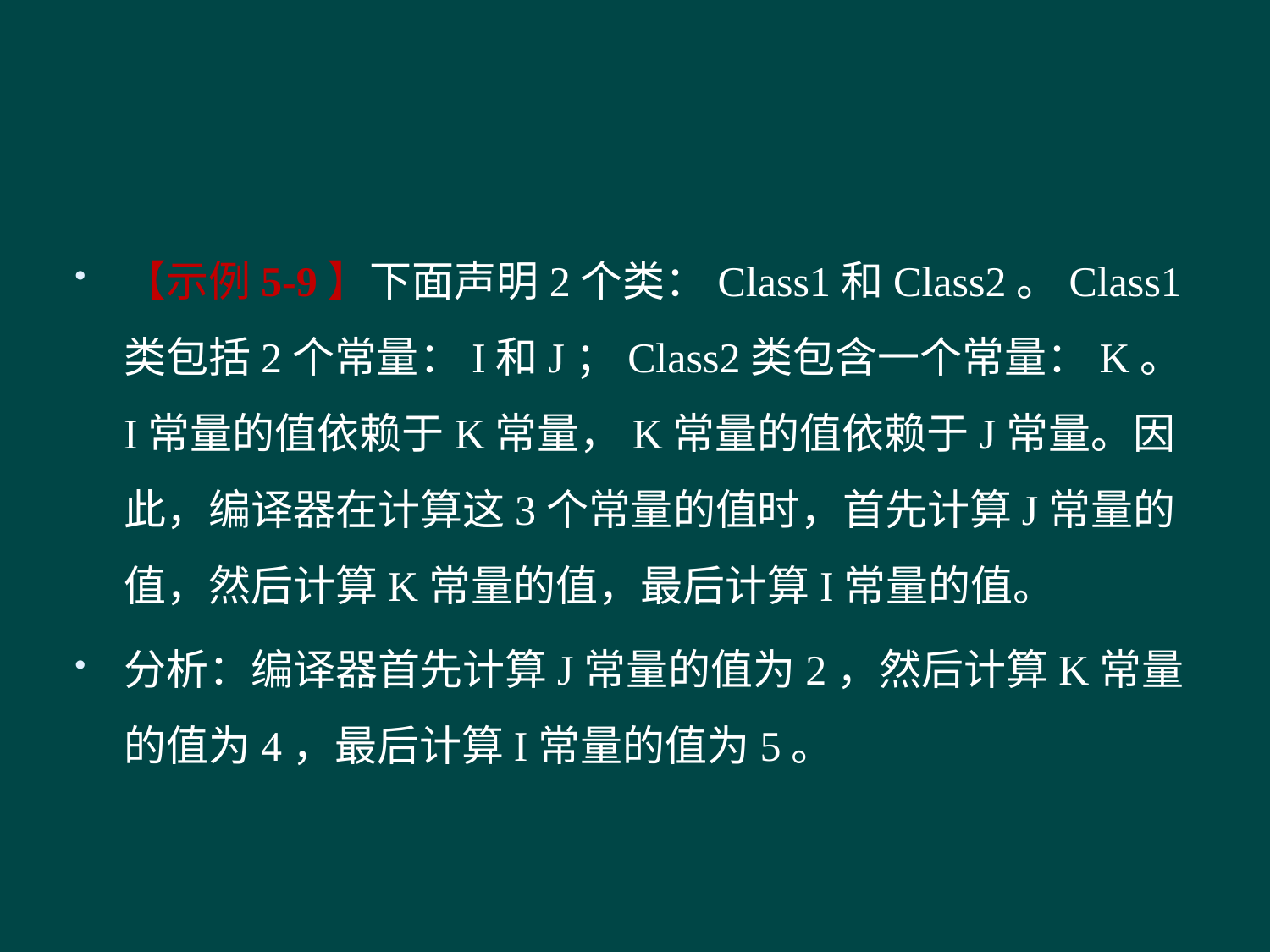

#
【示例5-9】下面声明2个类：Class1和Class2。Class1类包括2个常量：I和J；Class2类包含一个常量：K。I常量的值依赖于K常量，K常量的值依赖于J常量。因此，编译器在计算这3个常量的值时，首先计算J常量的值，然后计算K常量的值，最后计算I常量的值。
分析：编译器首先计算J常量的值为2，然后计算K常量的值为4，最后计算I常量的值为5。